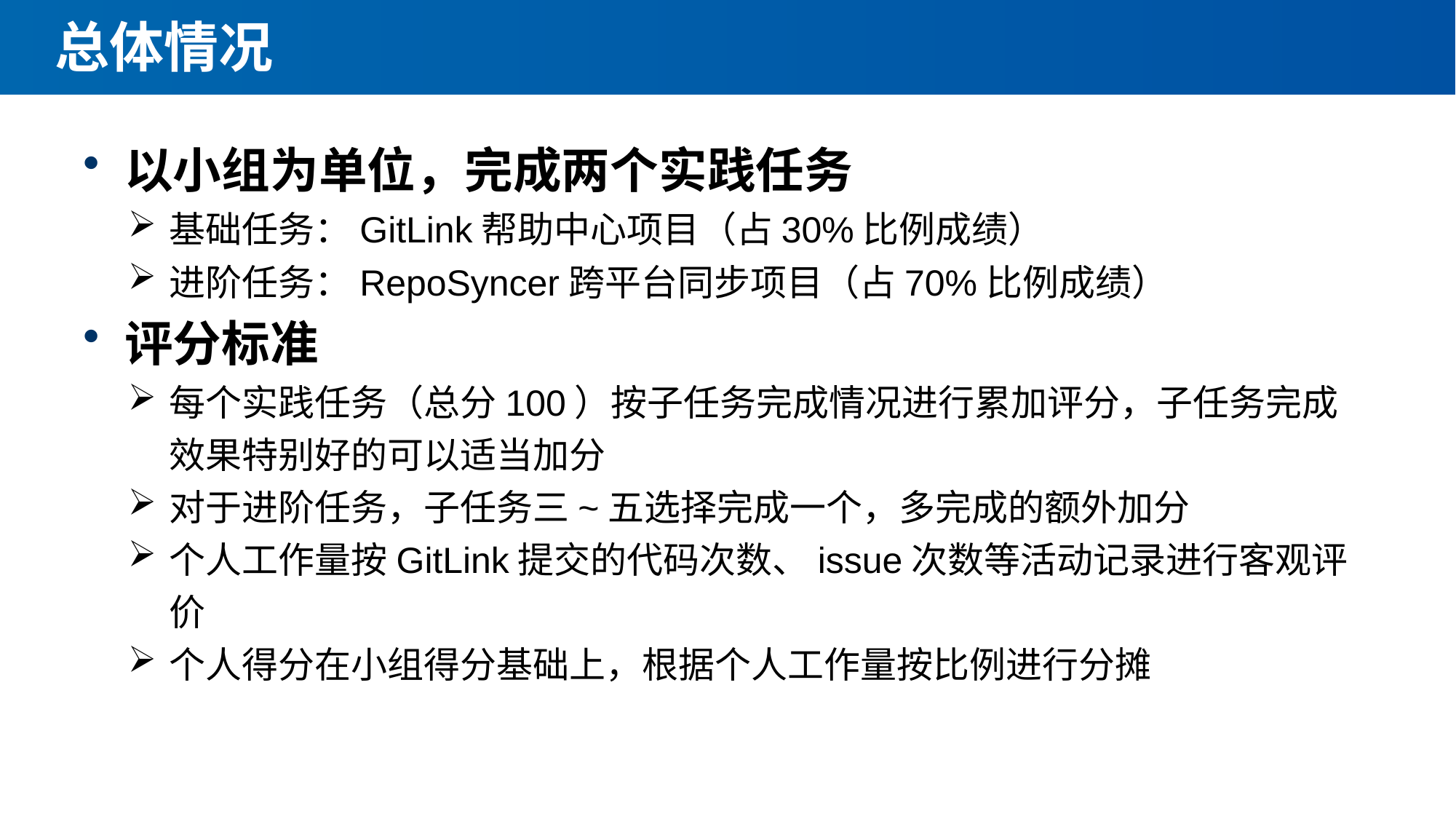

# 总体情况
以小组为单位，完成两个实践任务
基础任务：GitLink帮助中心项目（占30%比例成绩）
进阶任务：RepoSyncer跨平台同步项目（占70%比例成绩）
评分标准
每个实践任务（总分100）按子任务完成情况进行累加评分，子任务完成效果特别好的可以适当加分
对于进阶任务，子任务三~五选择完成一个，多完成的额外加分
个人工作量按GitLink提交的代码次数、issue次数等活动记录进行客观评价
个人得分在小组得分基础上，根据个人工作量按比例进行分摊